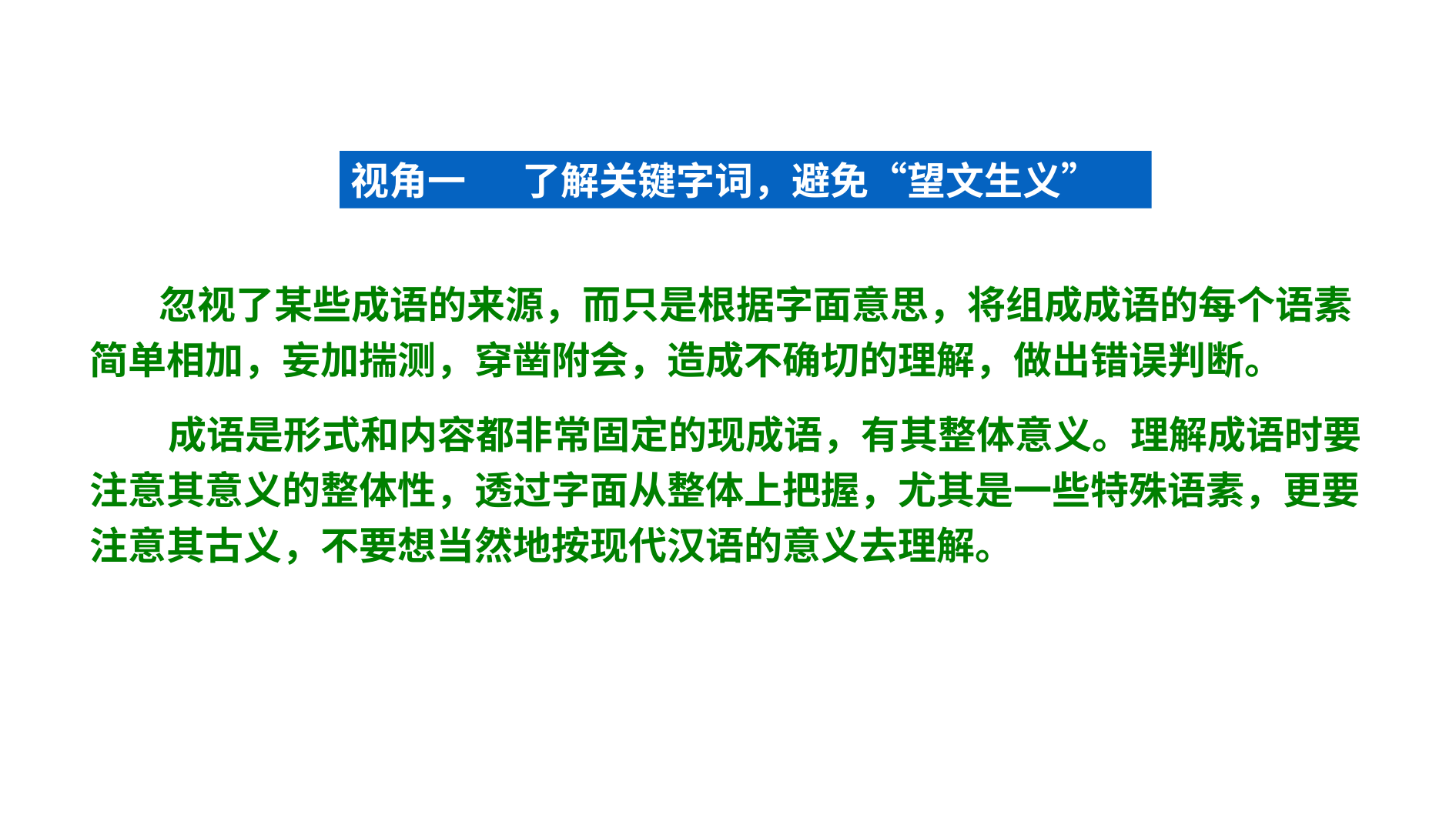

视角一　  了解关键字词，避免“望文生义”
       忽视了某些成语的来源，而只是根据字面意思，将组成成语的每个语素简单相加，妄加揣测，穿凿附会，造成不确切的理解，做出错误判断。
        成语是形式和内容都非常固定的现成语，有其整体意义。理解成语时要注意其意义的整体性，透过字面从整体上把握，尤其是一些特殊语素，更要注意其古义，不要想当然地按现代汉语的意义去理解。